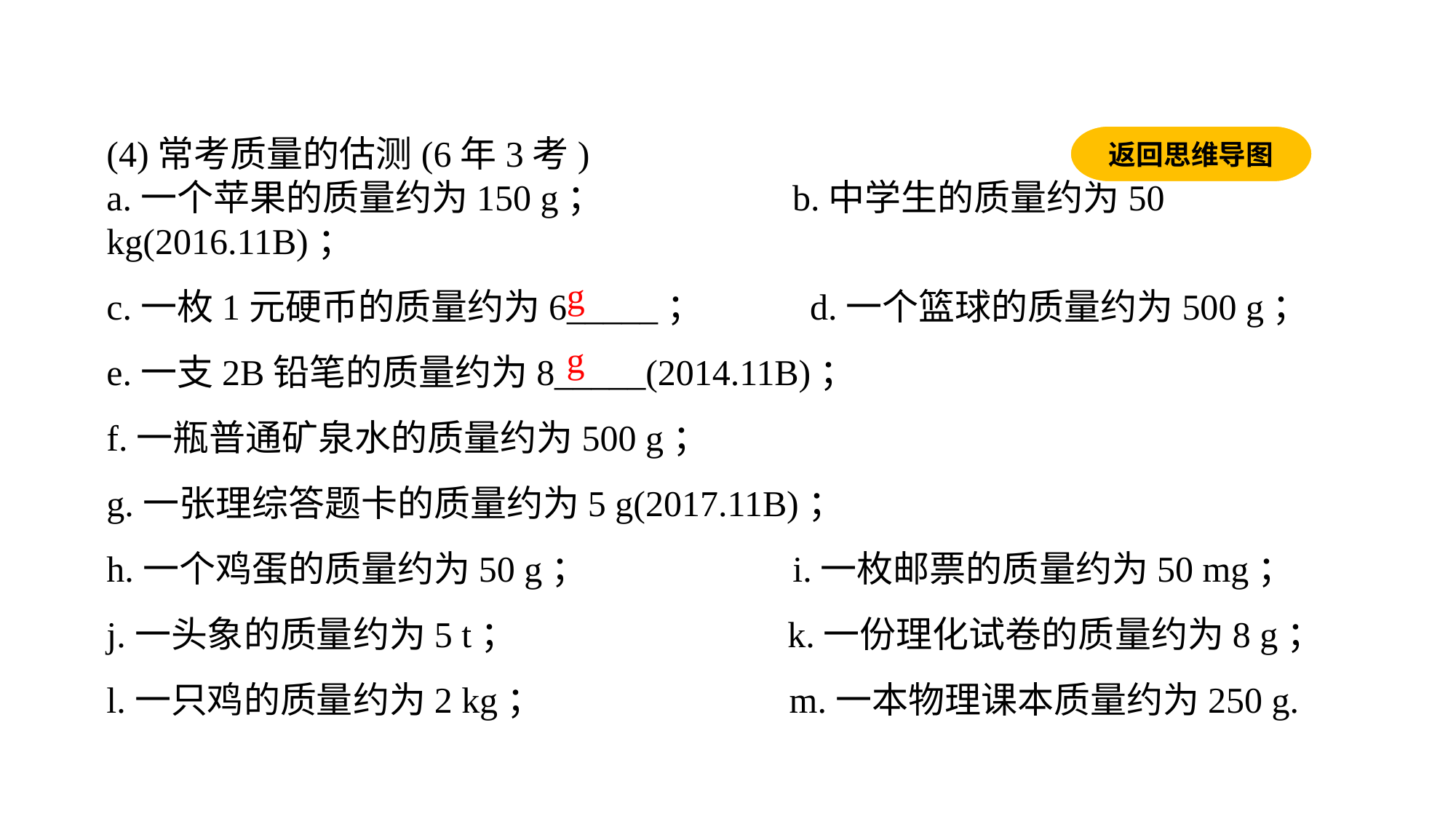

(4)常考质量的估测(6年3考)a.一个苹果的质量约为150 g；                      b.中学生的质量约为50 kg(2016.11B)；c.一枚1元硬币的质量约为6_____；            d.一个篮球的质量约为500 g；
e.一支2B铅笔的质量约为8_____(2014.11B)；f.一瓶普通矿泉水的质量约为500 g；
g.一张理综答题卡的质量约为5 g(2017.11B)；h.一个鸡蛋的质量约为50 g；                        i.一枚邮票的质量约为50 mg；j.一头象的质量约为5 t；                                k.一份理化试卷的质量约为8 g；l.一只鸡的质量约为2 kg；                             m.一本物理课本质量约为250 g.
返回思维导图
g
g